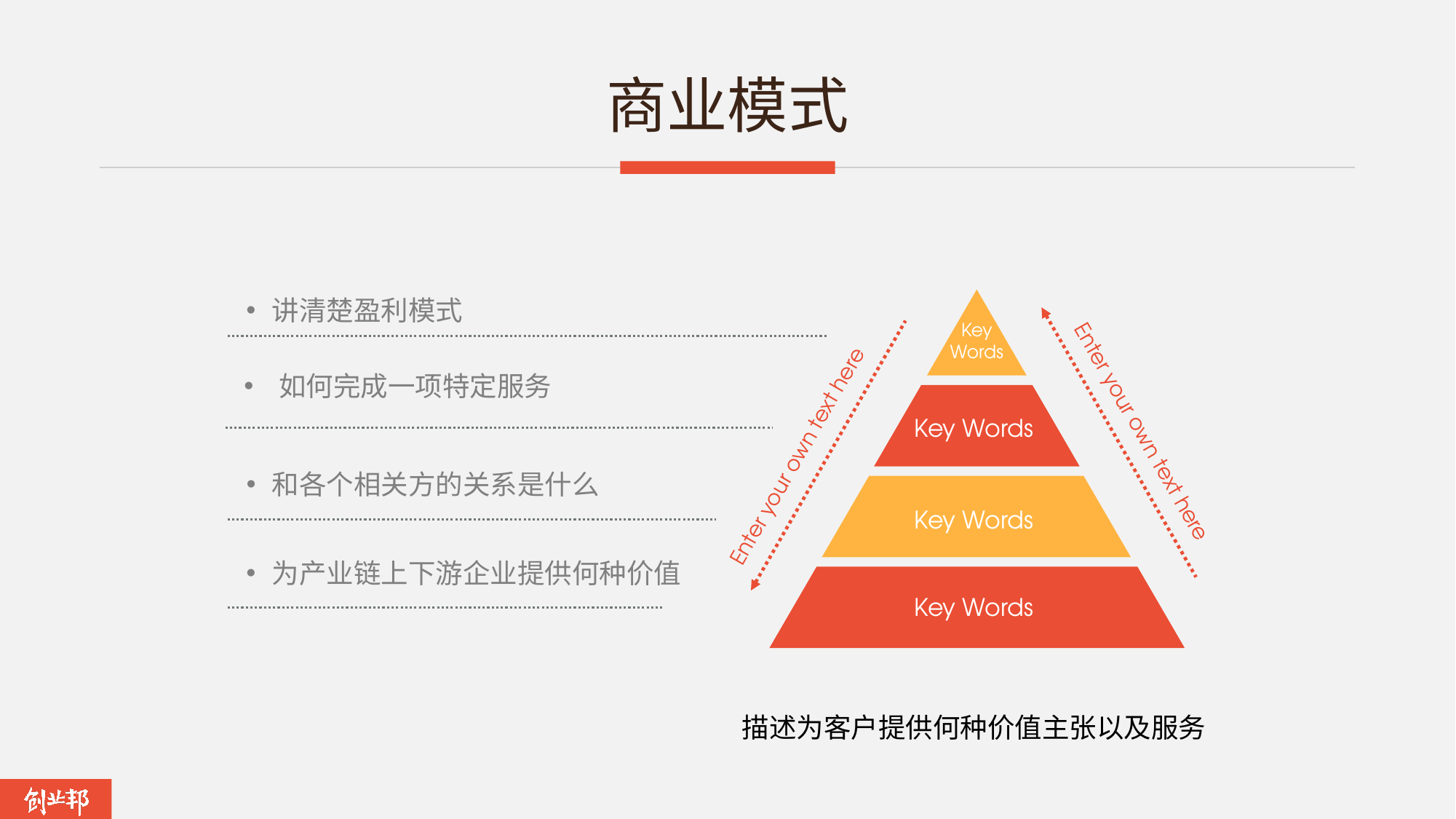

# 商业模式
讲清楚盈利模式

Key
Words

   如何完成一项特定服务

Key Words
Enter your own text here

Enter your own text here
和各个相关方的关系是什么

Key Words

为产业链上下游企业提供何种价值

Key Words

描述为客户提供何种价值主张以及服务